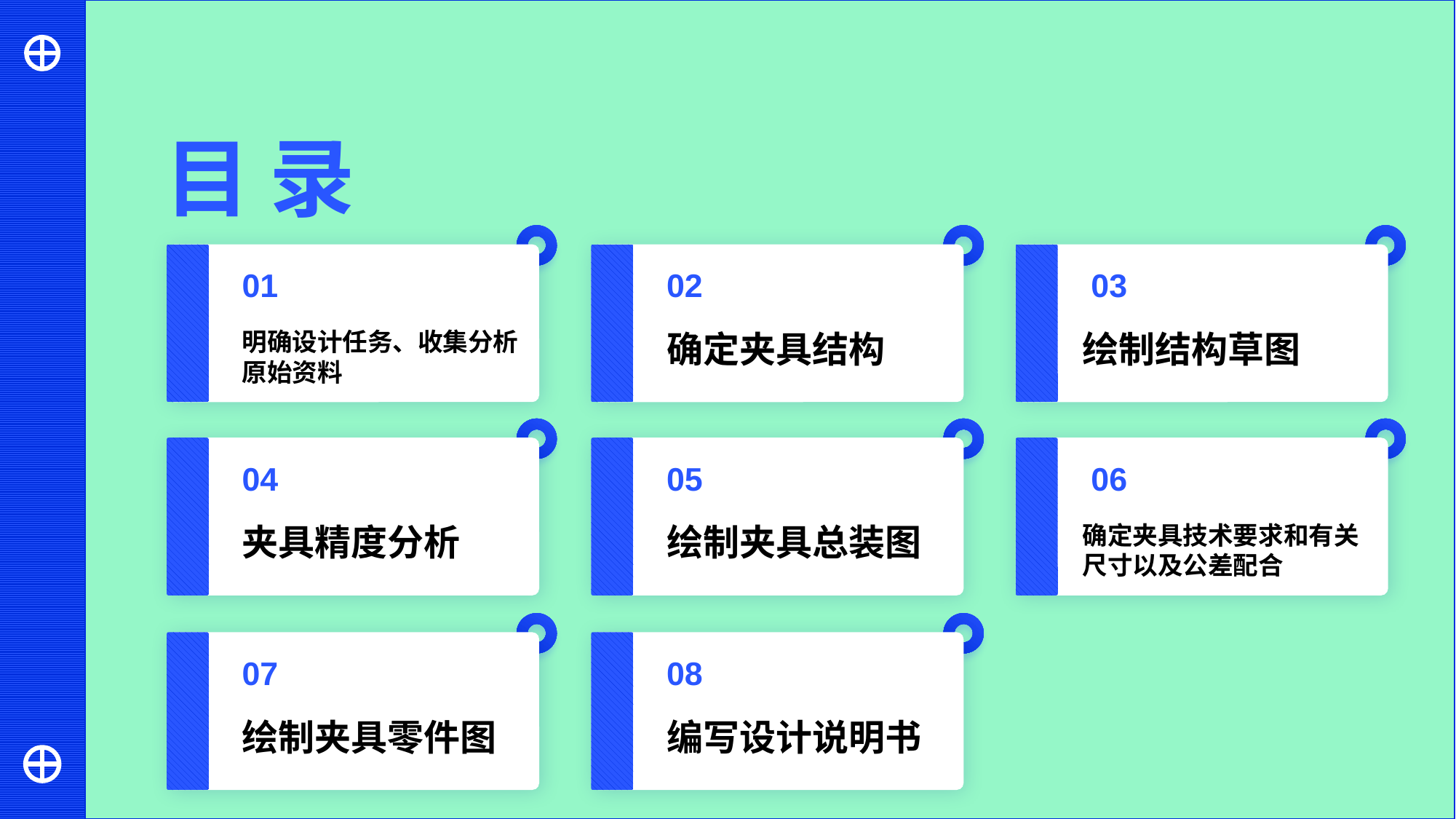

目 录

01
02
03
明确设计任务、收集分析原始资料
确定夹具结构
绘制结构草图

04
05
06
夹具精度分析

绘制夹具总装图
确定夹具技术要求和有关尺寸以及公差配合

07
08
绘制夹具零件图
编写设计说明书